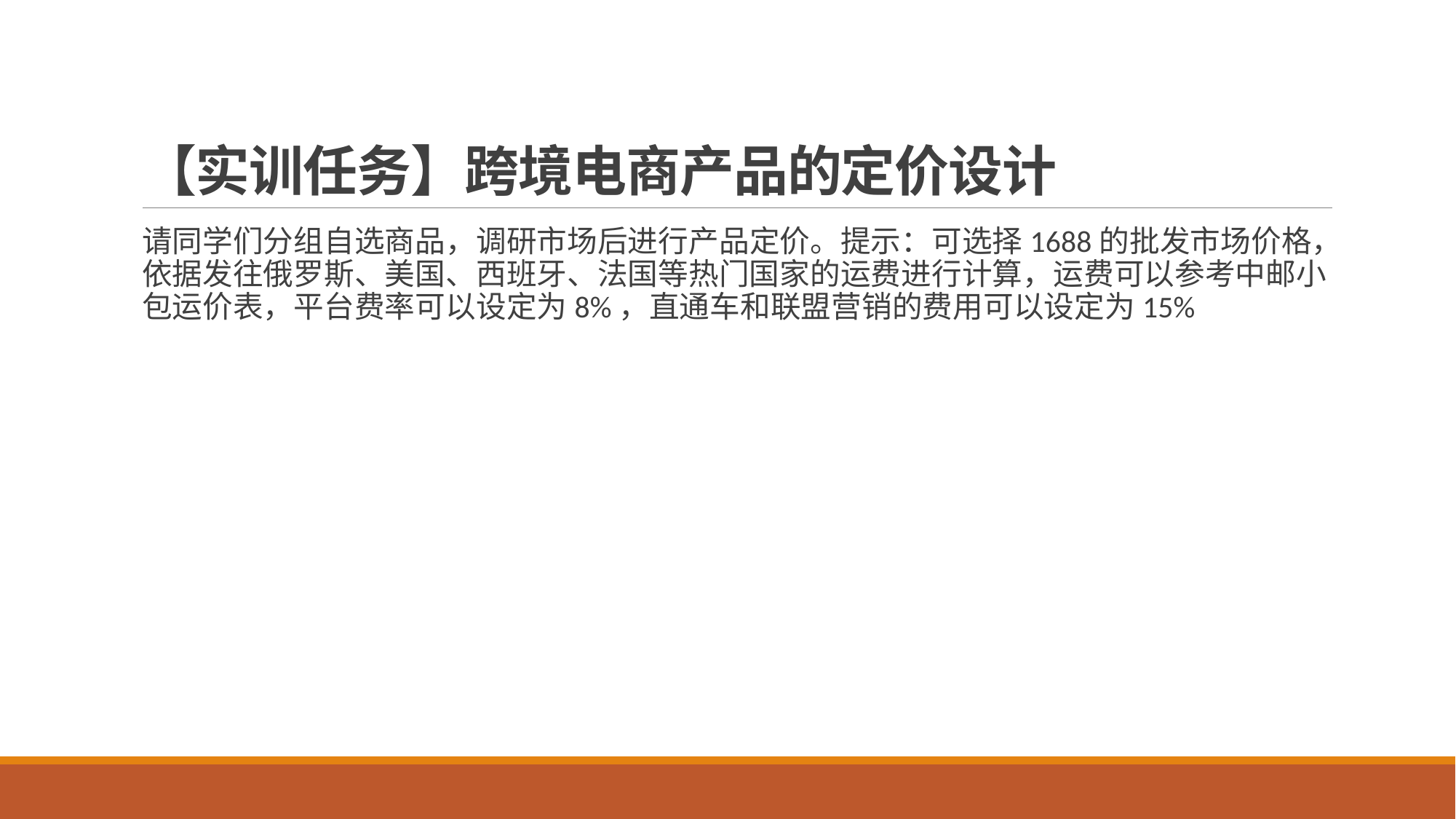

# 【实训任务】跨境电商产品的定价设计
请同学们分组自选商品，调研市场后进行产品定价。提示：可选择1688的批发市场价格，依据发往俄罗斯、美国、西班牙、法国等热门国家的运费进行计算，运费可以参考中邮小包运价表，平台费率可以设定为8%，直通车和联盟营销的费用可以设定为15%